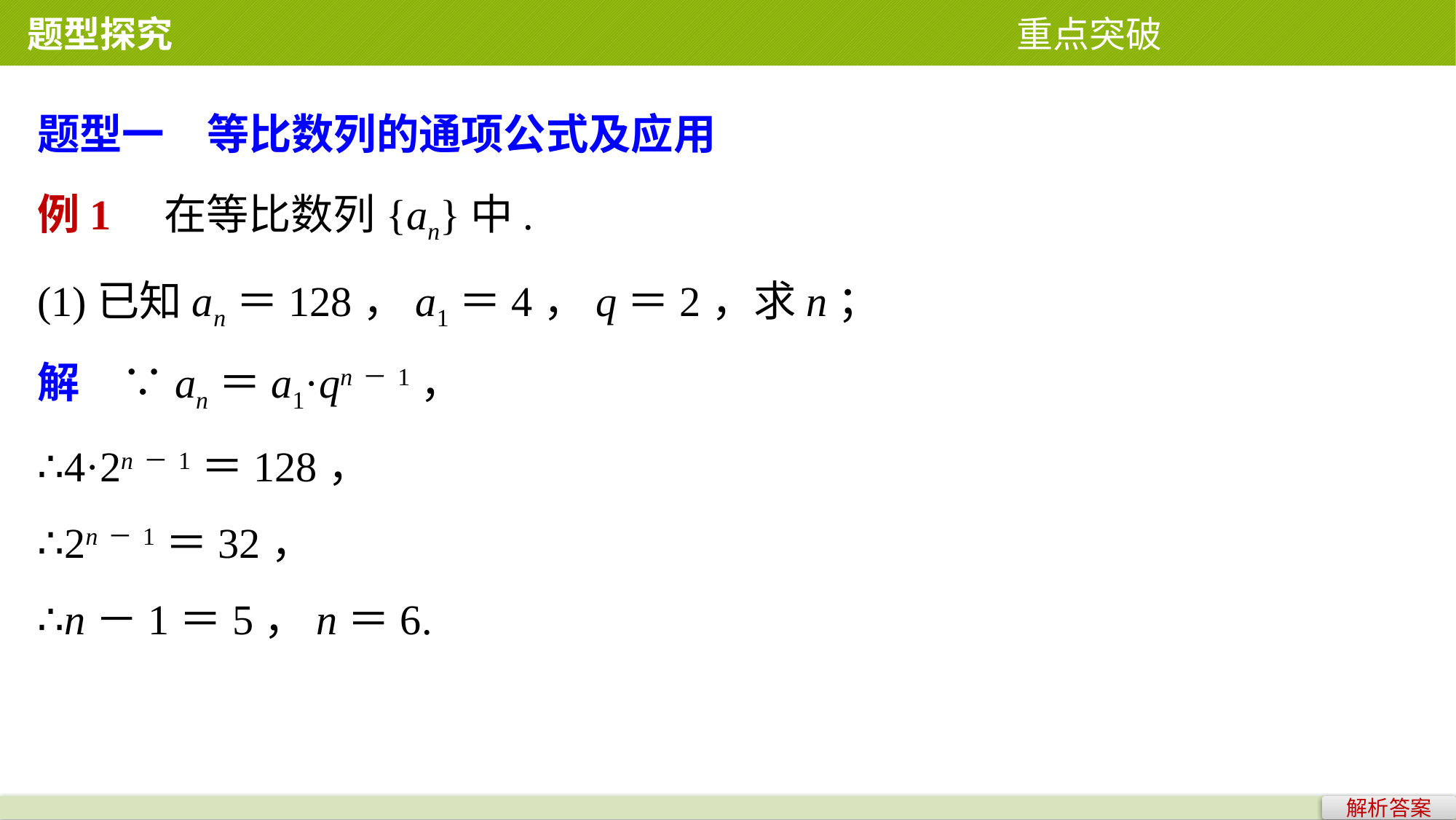

题型探究                                                                                                       重点突破
题型一　等比数列的通项公式及应用
例1　在等比数列{an}中.
(1)已知an＝128，a1＝4，q＝2，求n；
解　∵an＝a1·qn－1，
∴4·2n－1＝128，
∴2n－1＝32，
∴n－1＝5，n＝6.
解析答案